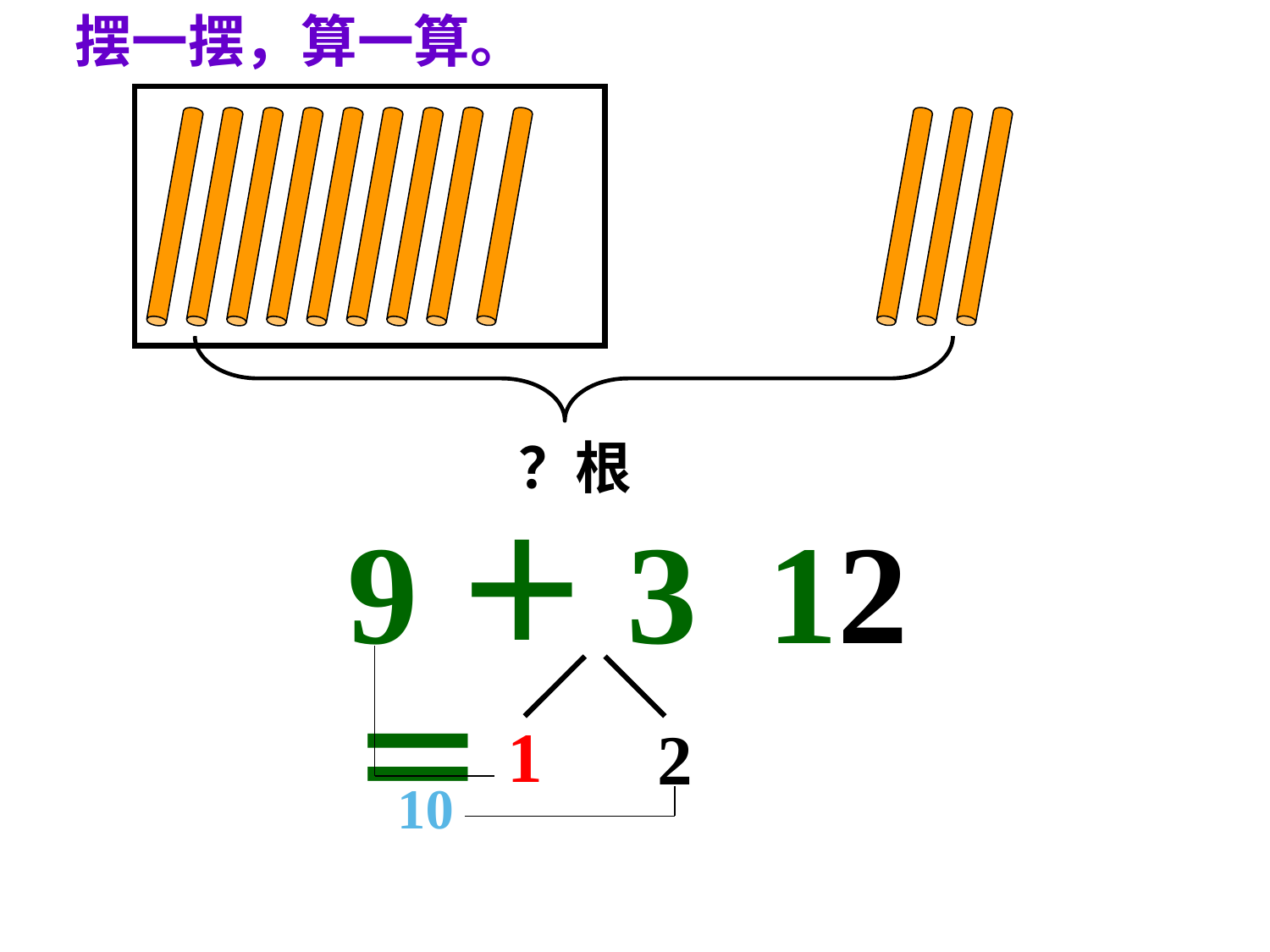

摆一摆，算一算。

？根
9＋3＝
12
1
2
10